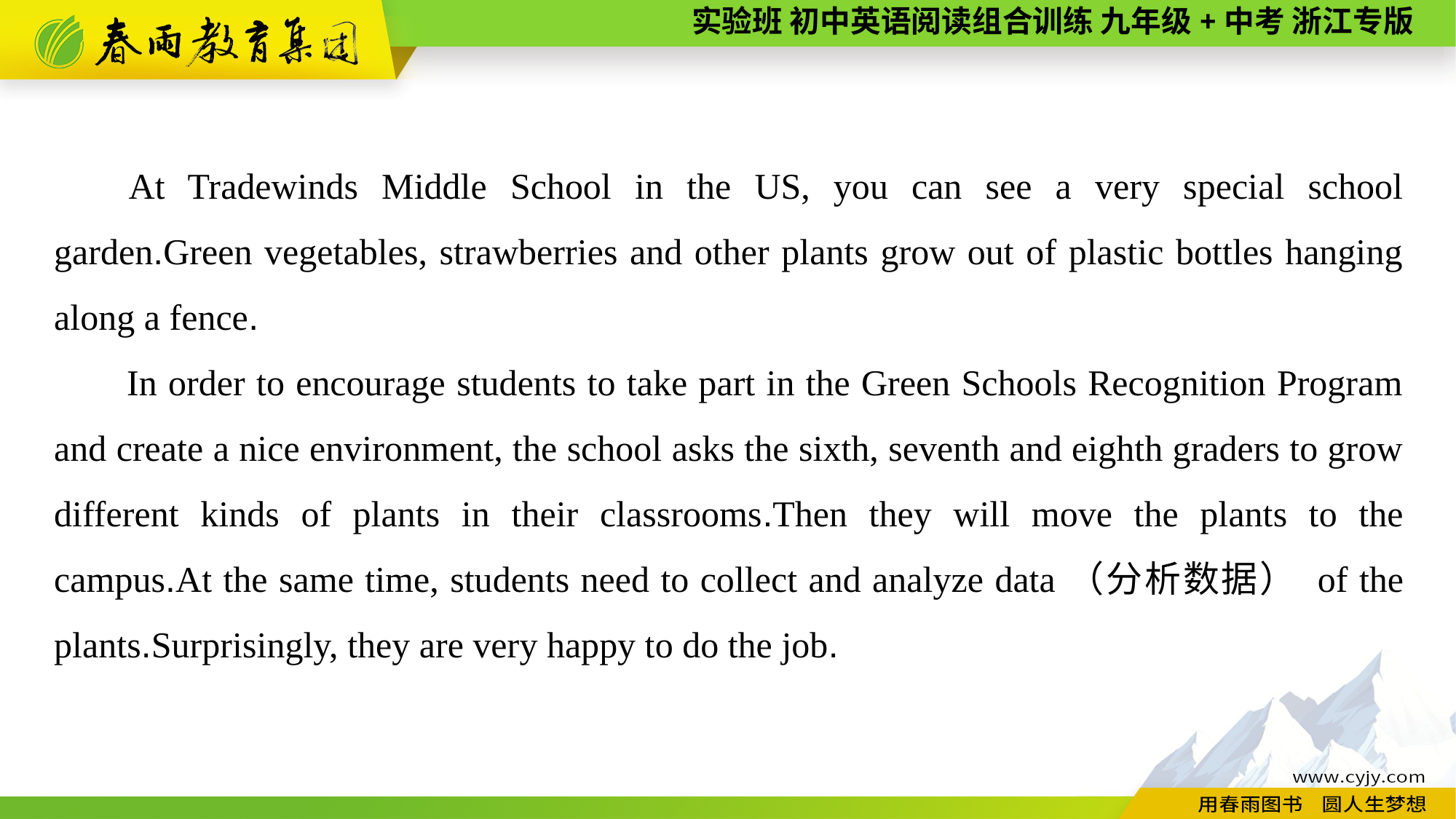

At Tradewinds Middle School in the US, you can see a very special school garden.Green vegetables, strawberries and other plants grow out of plastic bottles hanging along a fence.
In order to encourage students to take part in the Green Schools Recognition Program and create a nice environment, the school asks the sixth, seventh and eighth graders to grow different kinds of plants in their classrooms.Then they will move the plants to the campus.At the same time, students need to collect and analyze data（分析数据） of the plants.Surprisingly, they are very happy to do the job.